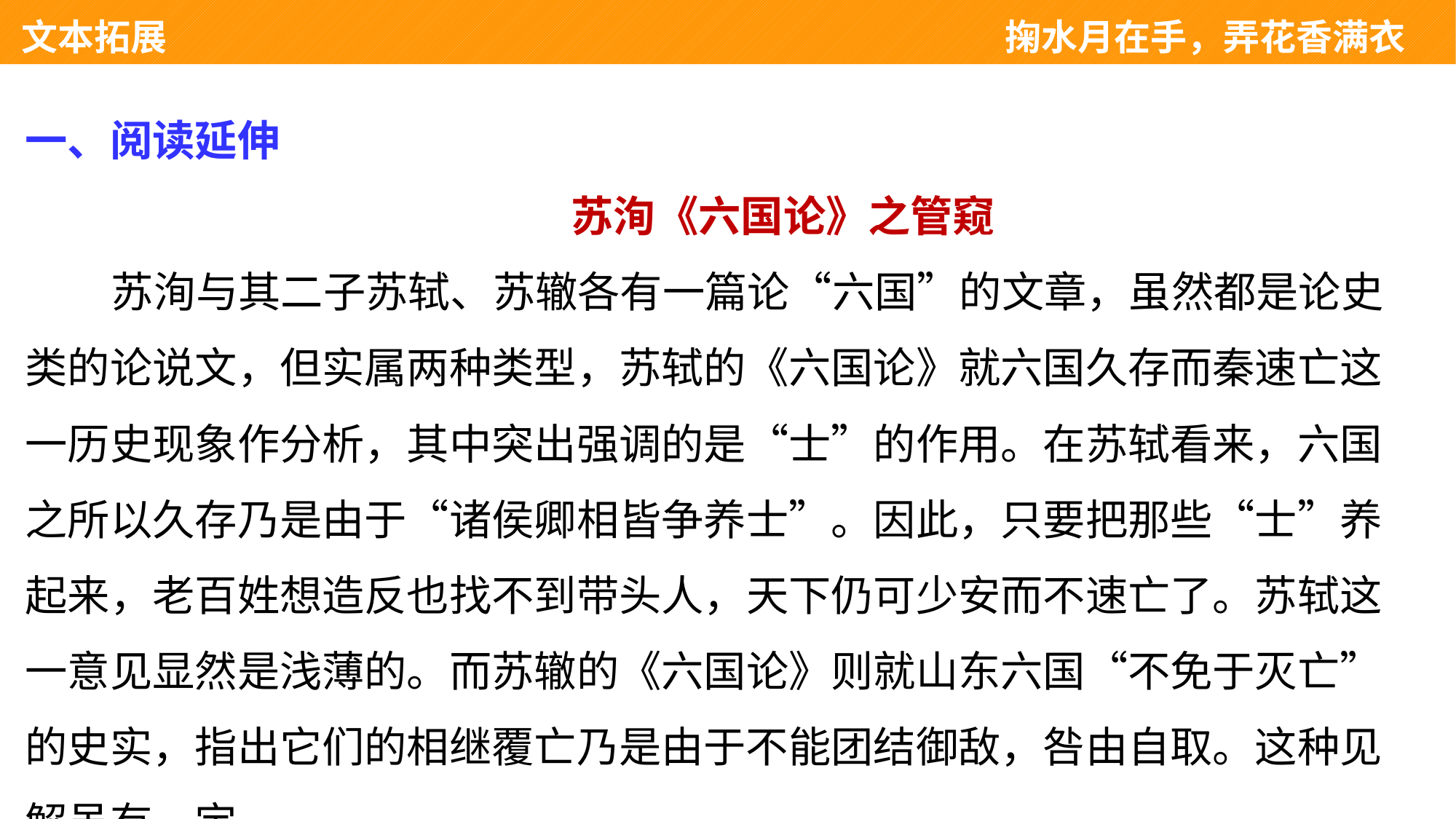

文本拓展　　　　　　　　　　　　　　　　　　　　　         掬水月在手，弄花香满衣
一、阅读延伸
				苏洵《六国论》之管窥
        苏洵与其二子苏轼、苏辙各有一篇论“六国”的文章，虽然都是论史类的论说文，但实属两种类型，苏轼的《六国论》就六国久存而秦速亡这一历史现象作分析，其中突出强调的是“士”的作用。在苏轼看来，六国之所以久存乃是由于“诸侯卿相皆争养士”。因此，只要把那些“士”养起来，老百姓想造反也找不到带头人，天下仍可少安而不速亡了。苏轼这一意见显然是浅薄的。而苏辙的《六国论》则就山东六国“不免于灭亡”的史实，指出它们的相继覆亡乃是由于不能团结御敌，咎由自取。这种见解虽有一定